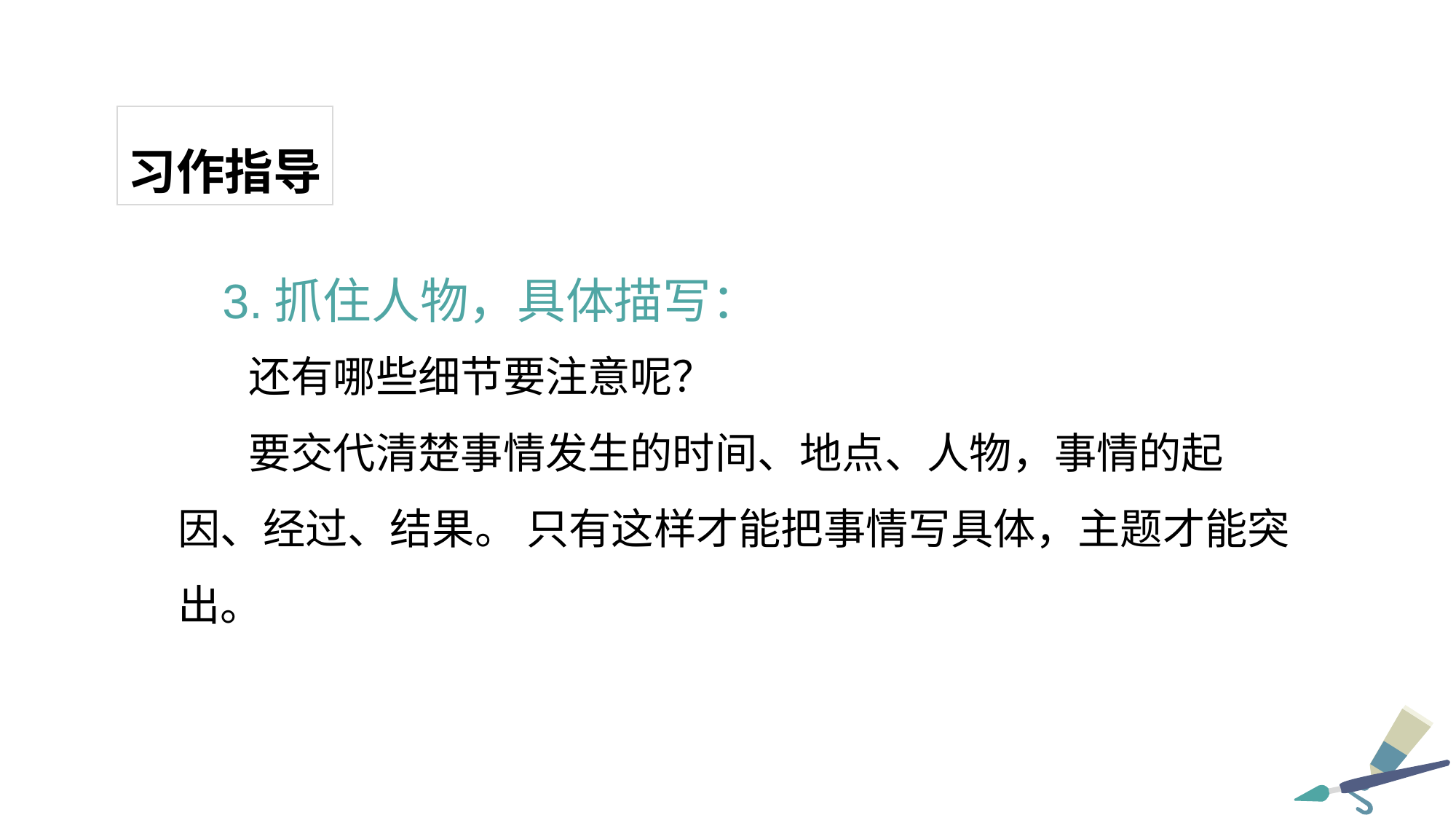

习作指导
 3.抓住人物，具体描写：
   还有哪些细节要注意呢？
   要交代清楚事情发生的时间、地点、人物，事情的起因、经过、结果。 只有这样才能把事情写具体，主题才能突出。